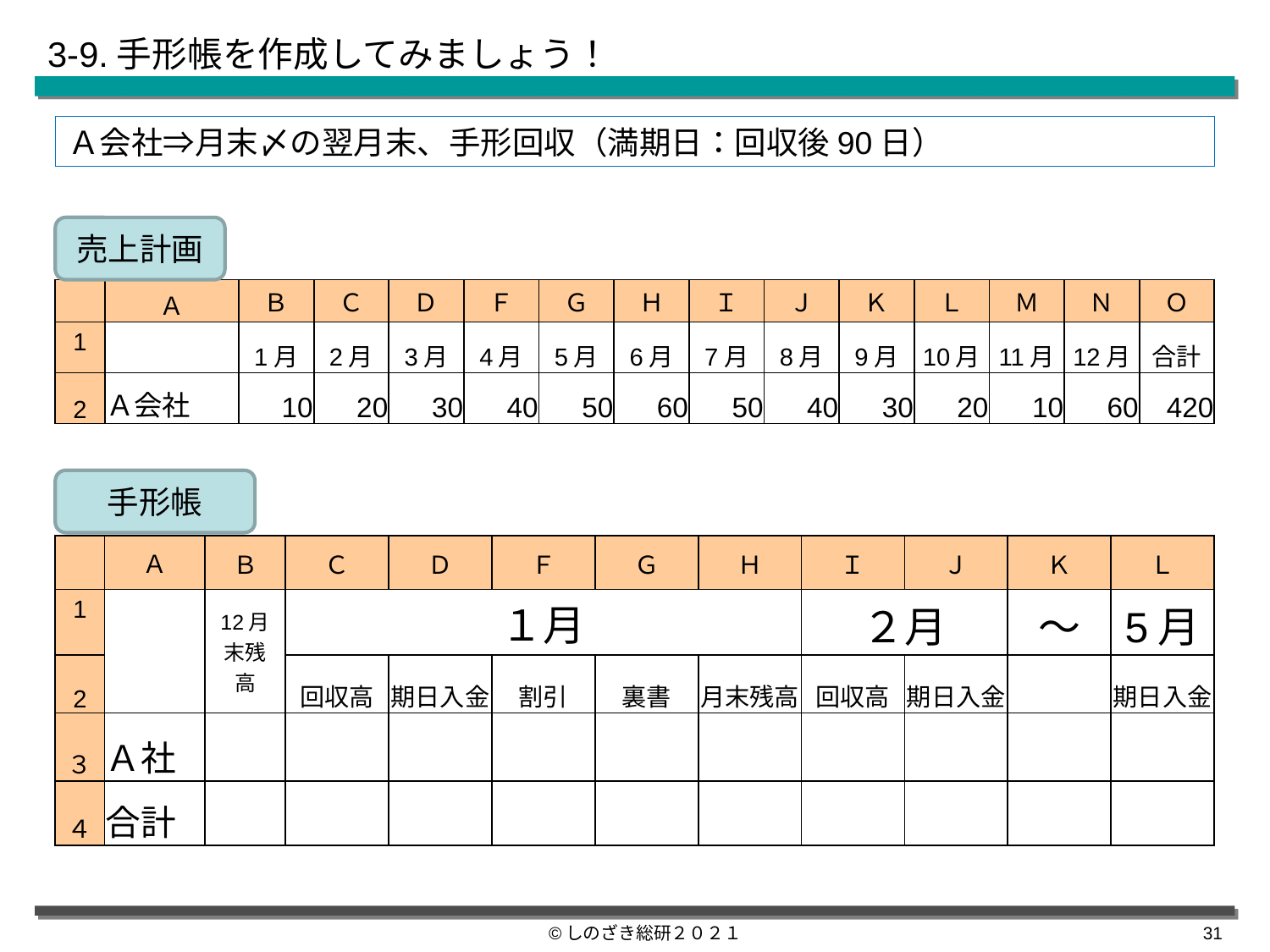

3-9.手形帳を作成してみましょう！
Ａ会社⇒月末〆の翌月末、手形回収（満期日：回収後90日）
売上計画
|  | Ａ | Ｂ | Ｃ | Ｄ | Ｆ | Ｇ | Ｈ | Ｉ | Ｊ | Ｋ | Ｌ | Ｍ | Ｎ | Ｏ |
| --- | --- | --- | --- | --- | --- | --- | --- | --- | --- | --- | --- | --- | --- | --- |
| 1 |  | 1月 | 2月 | 3月 | 4月 | 5月 | 6月 | 7月 | 8月 | 9月 | 10月 | 11月 | 12月 | 合計 |
| 2 | Ａ会社 | 10 | 20 | 30 | 40 | 50 | 60 | 50 | 40 | 30 | 20 | 10 | 60 | 420 |
手形帳
|  | Ａ | Ｂ | Ｃ | Ｄ | Ｆ | Ｇ | Ｈ | Ｉ | Ｊ | Ｋ | Ｌ |
| --- | --- | --- | --- | --- | --- | --- | --- | --- | --- | --- | --- |
| 1 |  | 12月末残高 | １月 |  |  |  |  | ２月 |  | ～ | 5月 |
| 2 |  |  | 回収高 | 期日入金 | 割引 | 裏書 | 月末残高 | 回収高 | 期日入金 |  | 期日入金 |
| ３ | Ａ社 |  |  |  |  |  |  |  |  |  |  |
| ４ | 合計 |  |  |  |  |  |  |  |  |  |  |
©しのざき総研２０２１
31